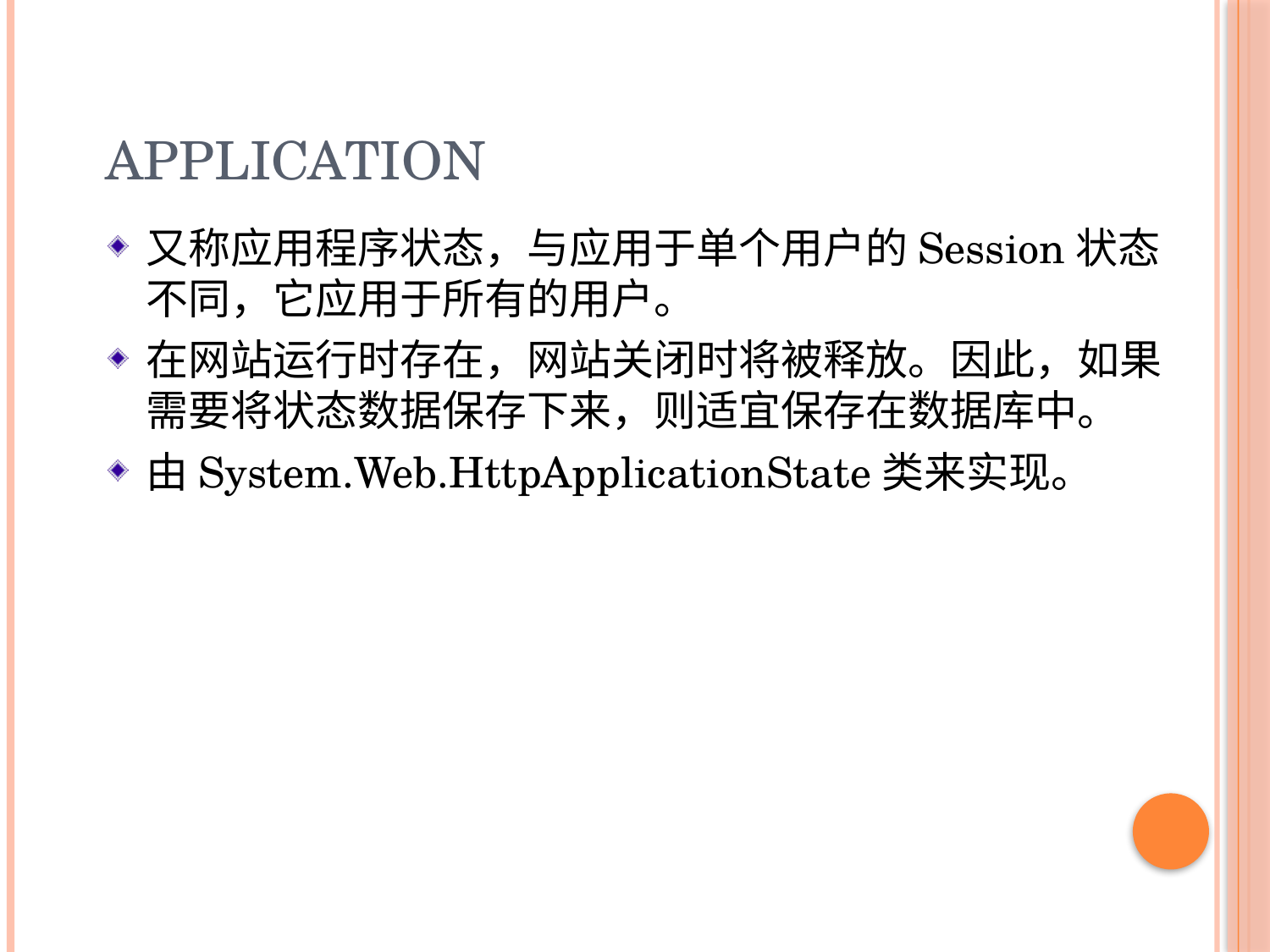

# Application
又称应用程序状态，与应用于单个用户的Session状态不同，它应用于所有的用户。
在网站运行时存在，网站关闭时将被释放。因此，如果需要将状态数据保存下来，则适宜保存在数据库中。
由System.Web.HttpApplicationState类来实现。
34